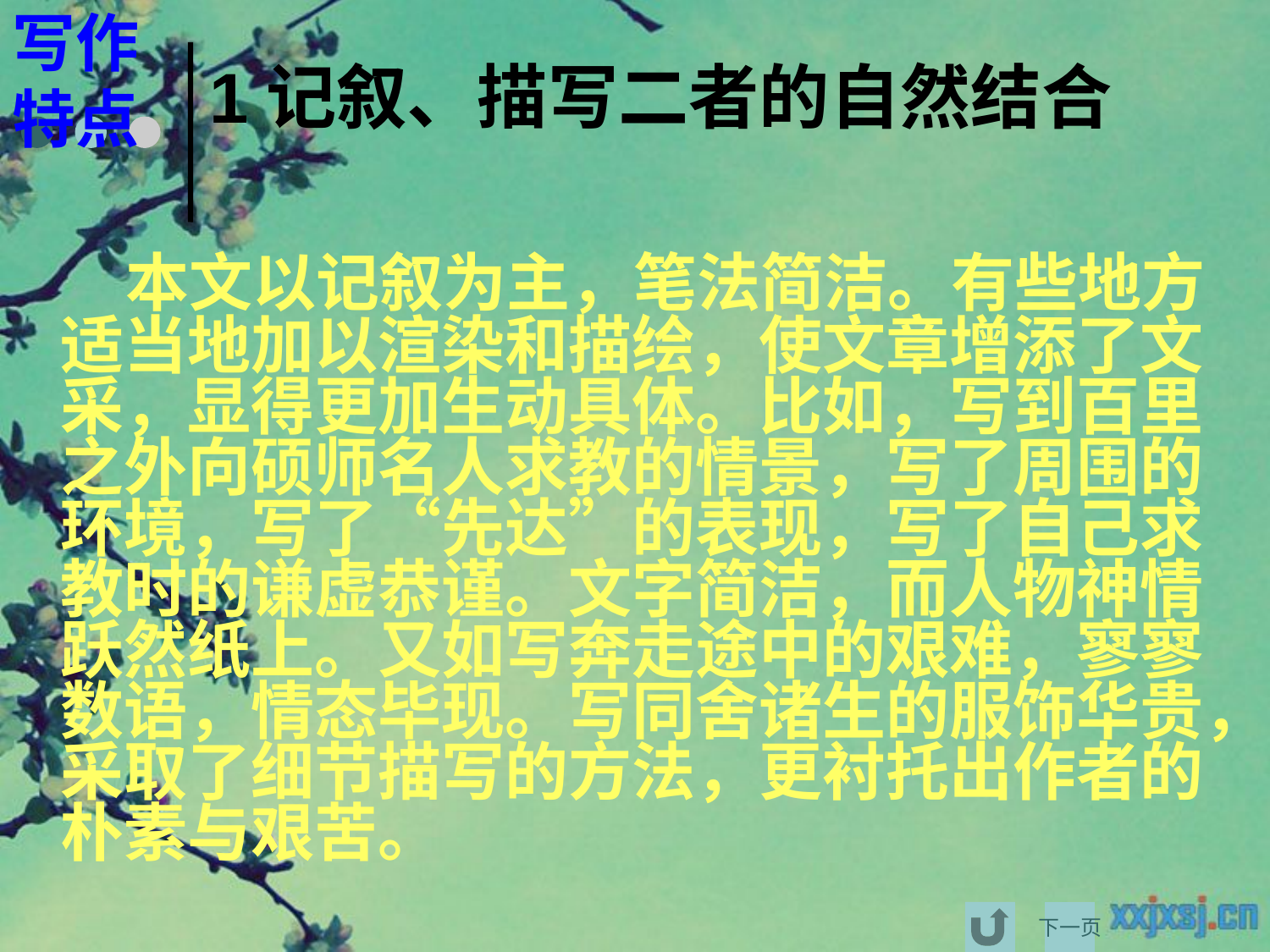

# 写作特点
1记叙、描写二者的自然结合

      本文以记叙为主，笔法简洁。有些地方适当地加以渲染和描绘，使文章增添了文采，显得更加生动具体。比如，写到百里之外向硕师名人求教的情景，写了周围的环境，写了“先达”的表现，写了自己求教时的谦虚恭谨。文字简洁，而人物神情跃然纸上。又如写奔走途中的艰难，寥寥数语，情态毕现。写同舍诸生的服饰华贵，采取了细节描写的方法，更衬托出作者的朴素与艰苦。

下一页